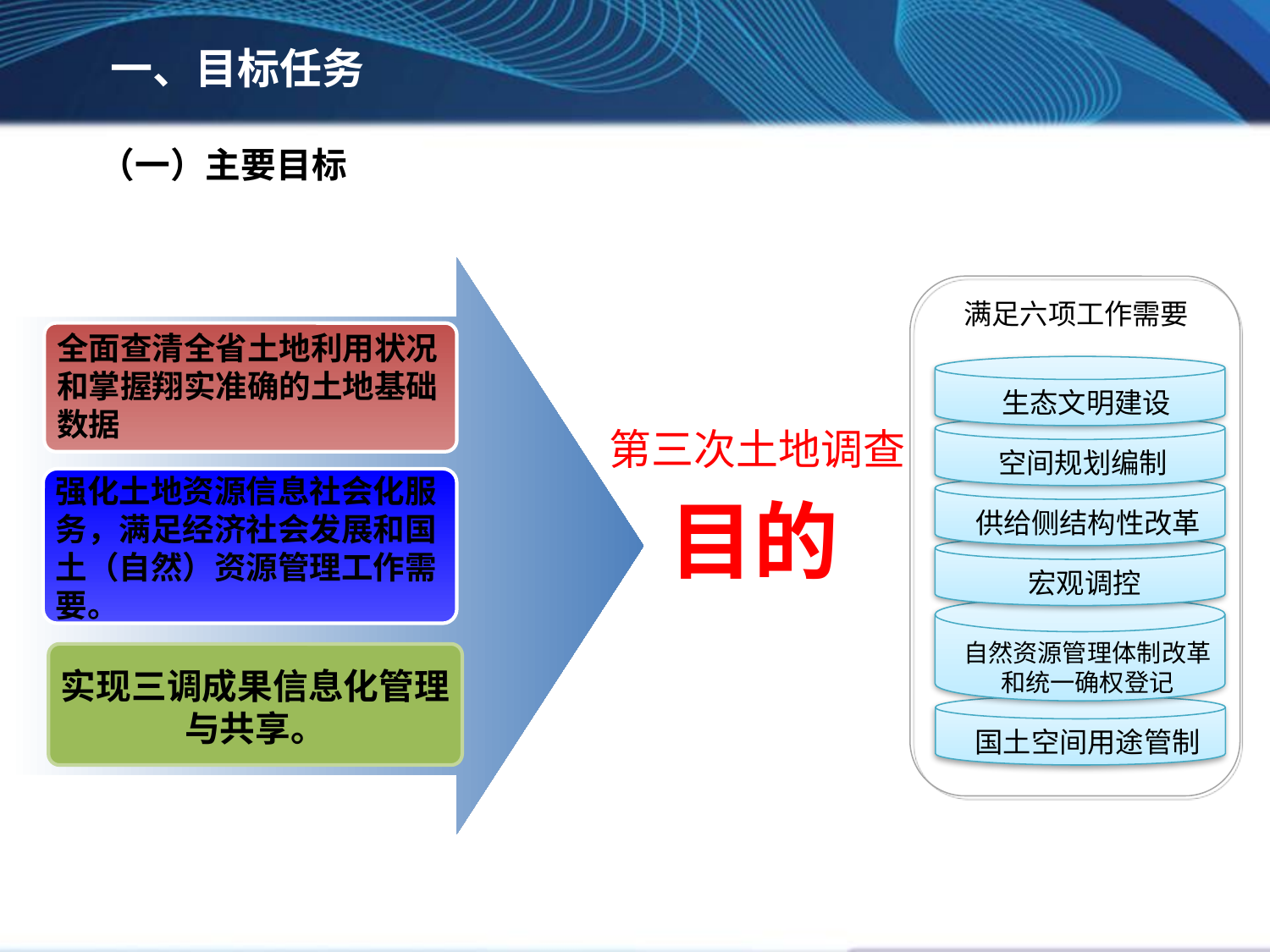

一、目标任务
（一）主要目标

全面查清全省土地利用状况和掌握翔实准确的土地基础数据

满足六项工作需要

生态文明建设
第三次土地调查
目的

空间规划编制
强化土地资源信息社会化服务，满足经济社会发展和国土（自然）资源管理工作需要。

供给侧结构性改革

宏观调控

自然资源管理体制改革
和统一确权登记

实现三调成果信息化管理
与共享。

国土空间用途管制